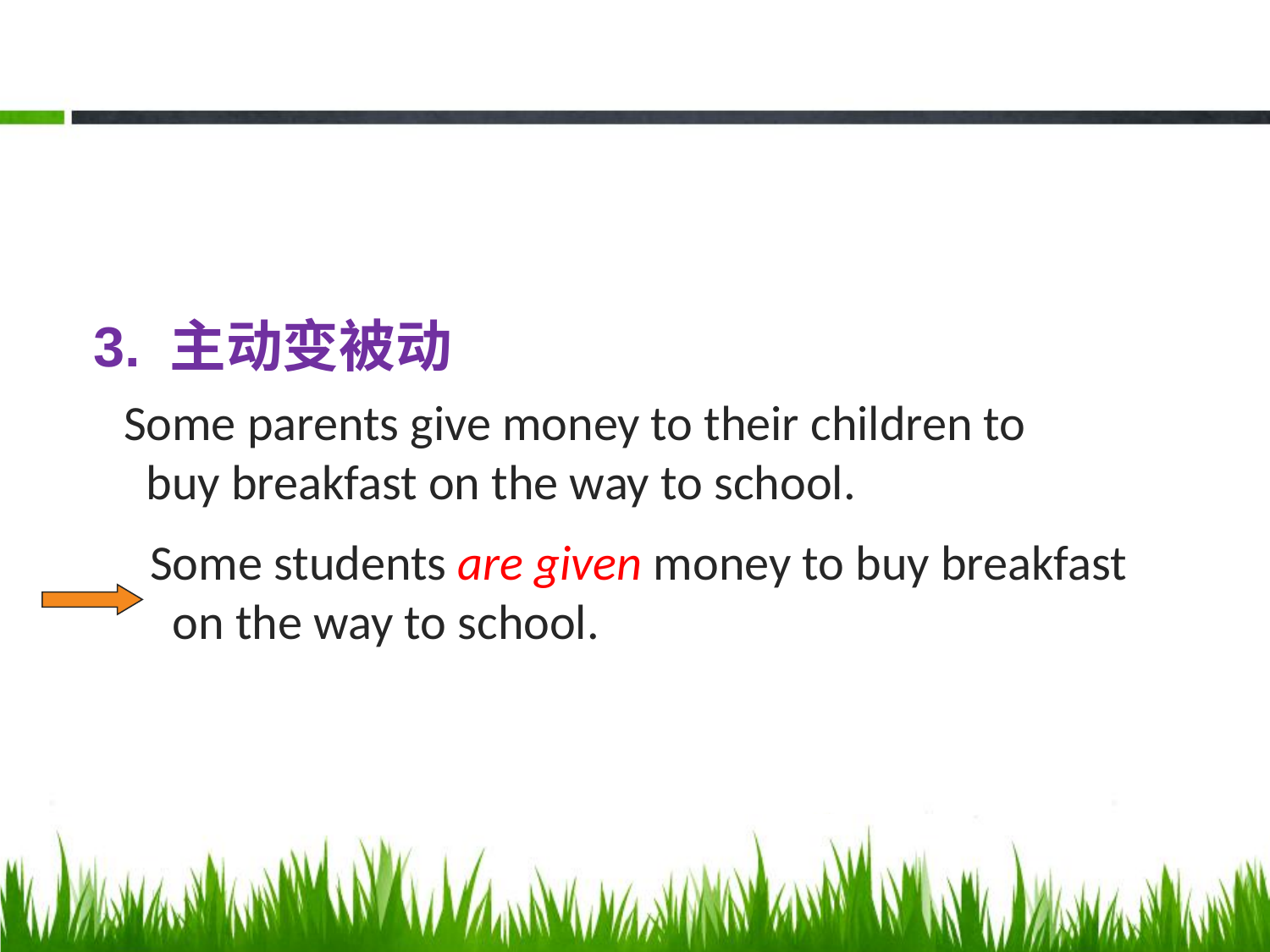

#
3. 主动变被动
Some parents give money to their children to
  buy breakfast on the way to school.
Some students are given money to buy breakfast
  on the way to school.